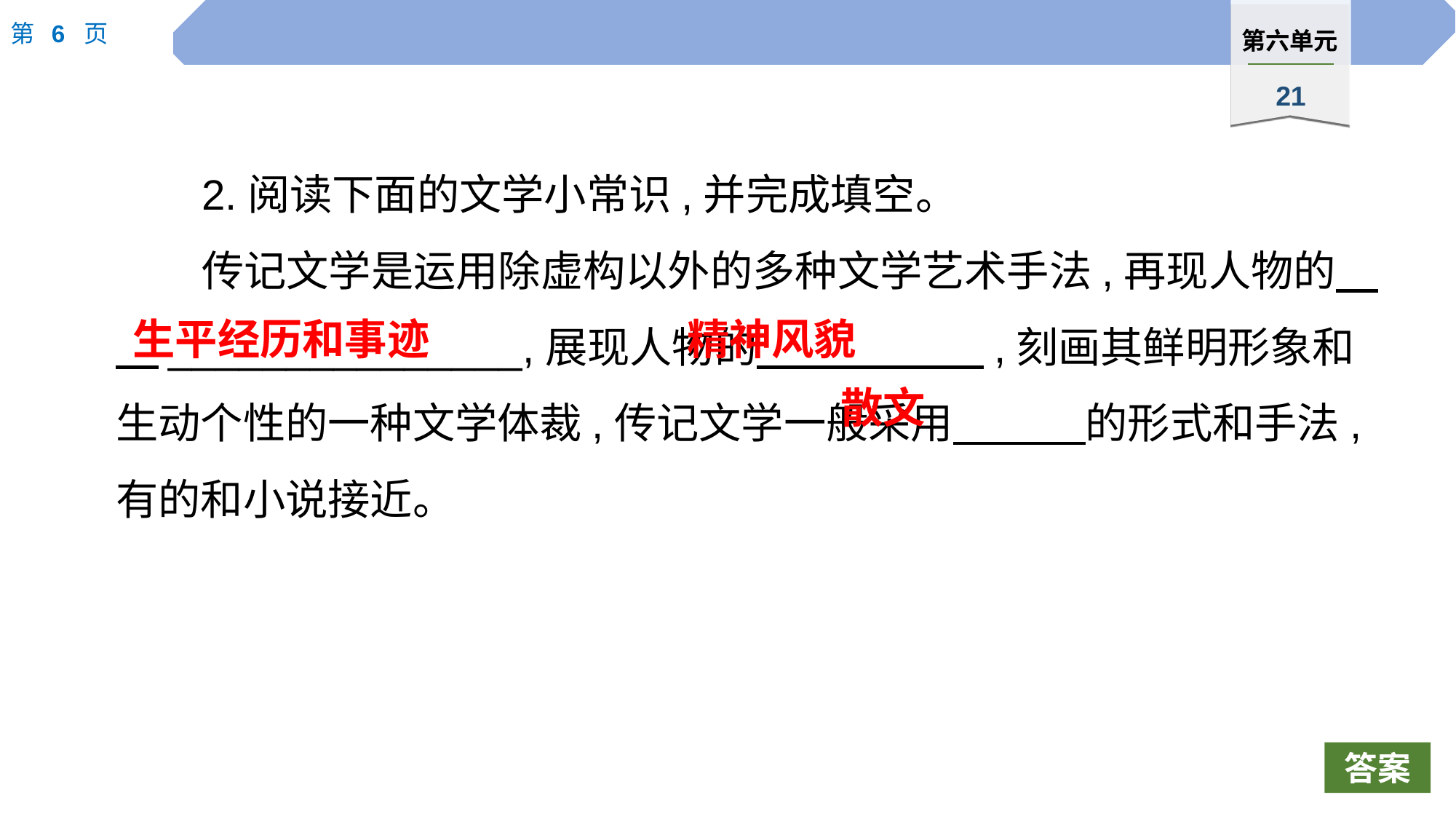

2.阅读下面的文学小常识,并完成填空。
传记文学是运用除虚构以外的多种文学艺术手法,再现人物的　　_______________,展现人物的　               　,刻画其鲜明形象和生动个性的一种文学体裁,传记文学一般采用　　     的形式和手法,有的和小说接近。
生平经历和事迹
精神风貌
散文
答案